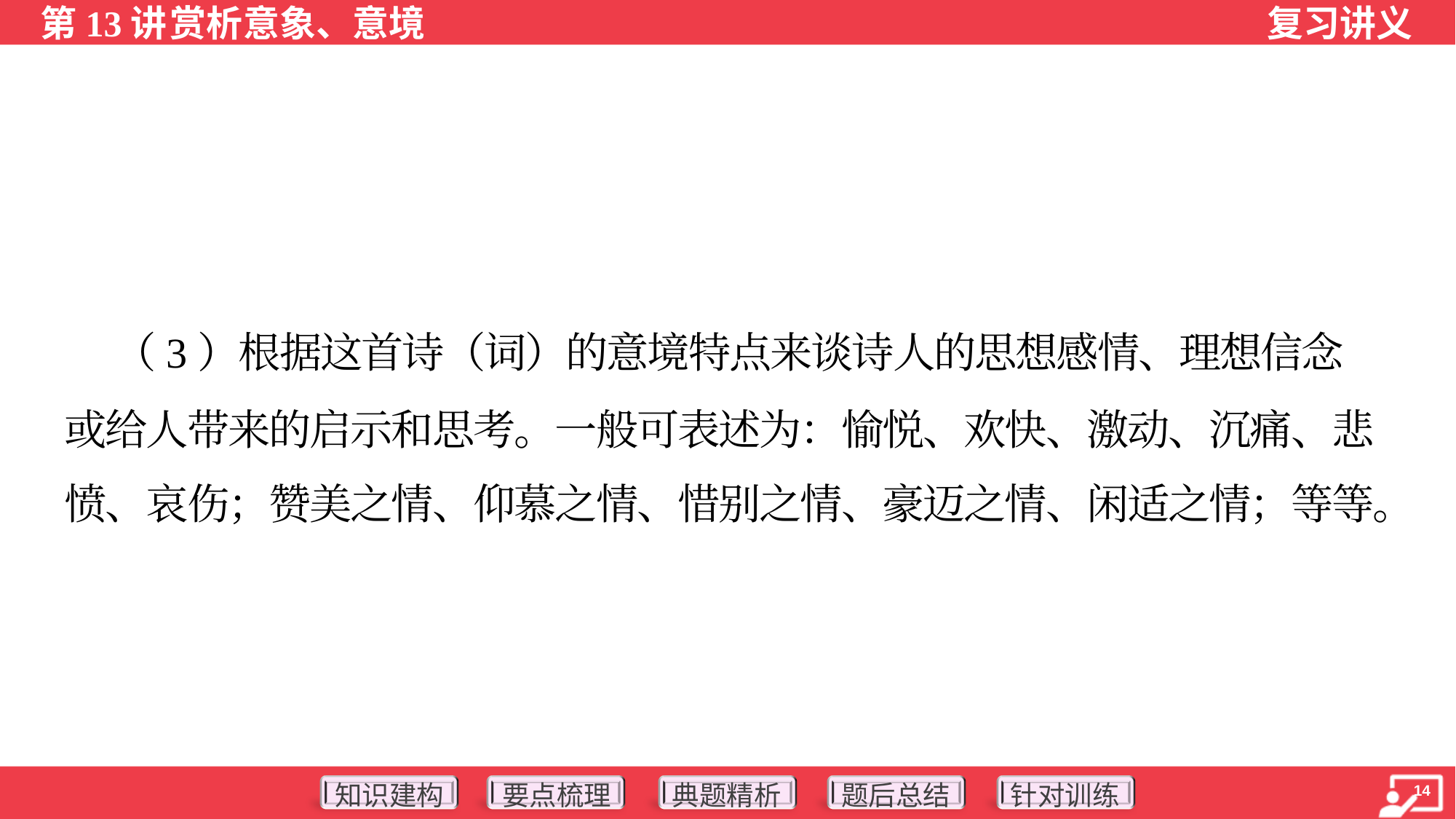

（3）根据这首诗（词）的意境特点来谈诗人的思想感情、理想信念
或给人带来的启示和思考。一般可表述为：愉悦、欢快、激动、沉痛、悲
愤、哀伤；赞美之情、仰慕之情、惜别之情、豪迈之情、闲适之情；等等。